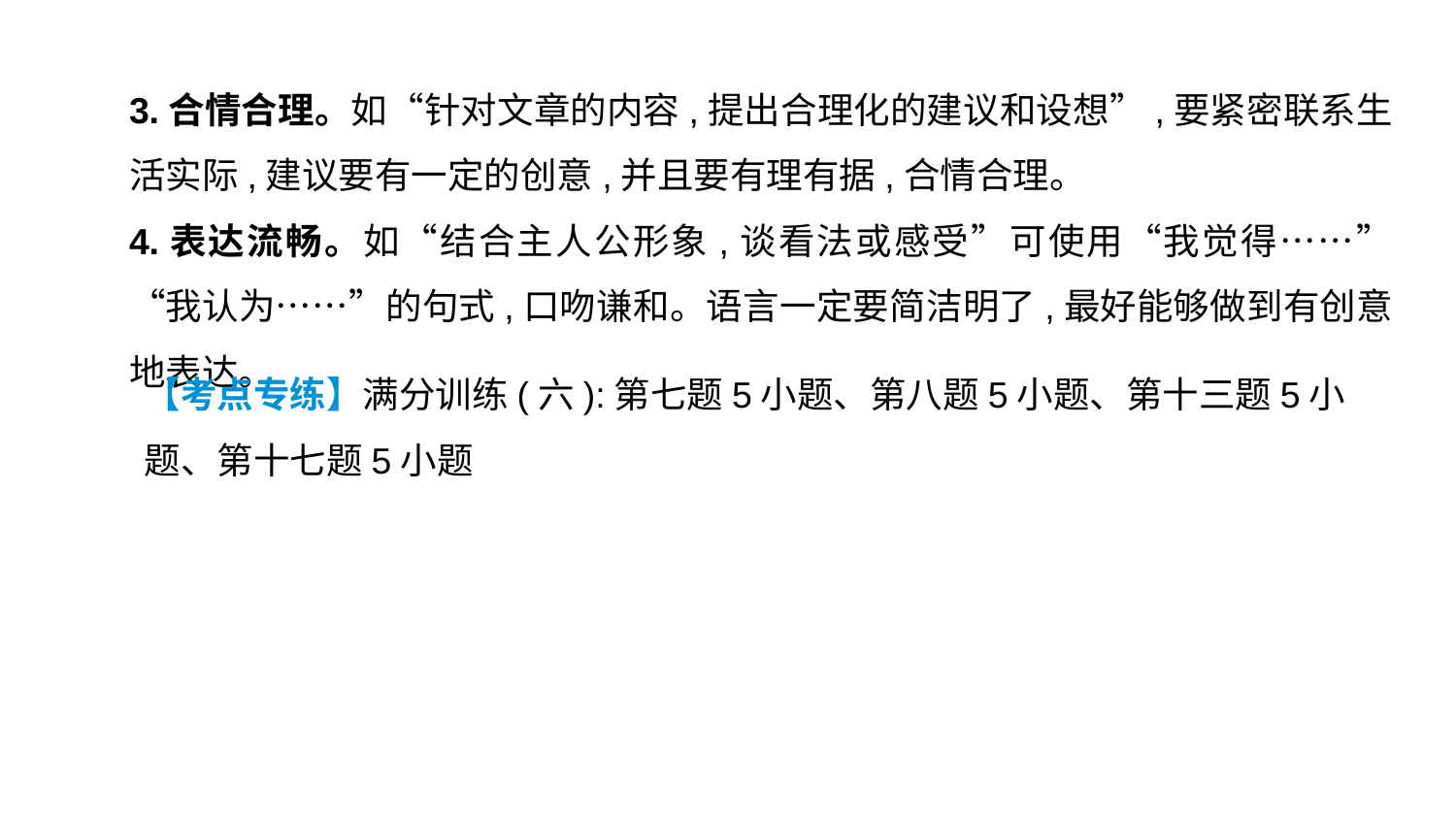

3.合情合理。如“针对文章的内容,提出合理化的建议和设想”,要紧密联系生活实际,建议要有一定的创意,并且要有理有据,合情合理。
4.表达流畅。如“结合主人公形象,谈看法或感受”可使用“我觉得……”“我认为……”的句式,口吻谦和。语言一定要简洁明了,最好能够做到有创意地表达。
【考点专练】满分训练(六):第七题5小题、第八题5小题、第十三题5小题、第十七题5小题